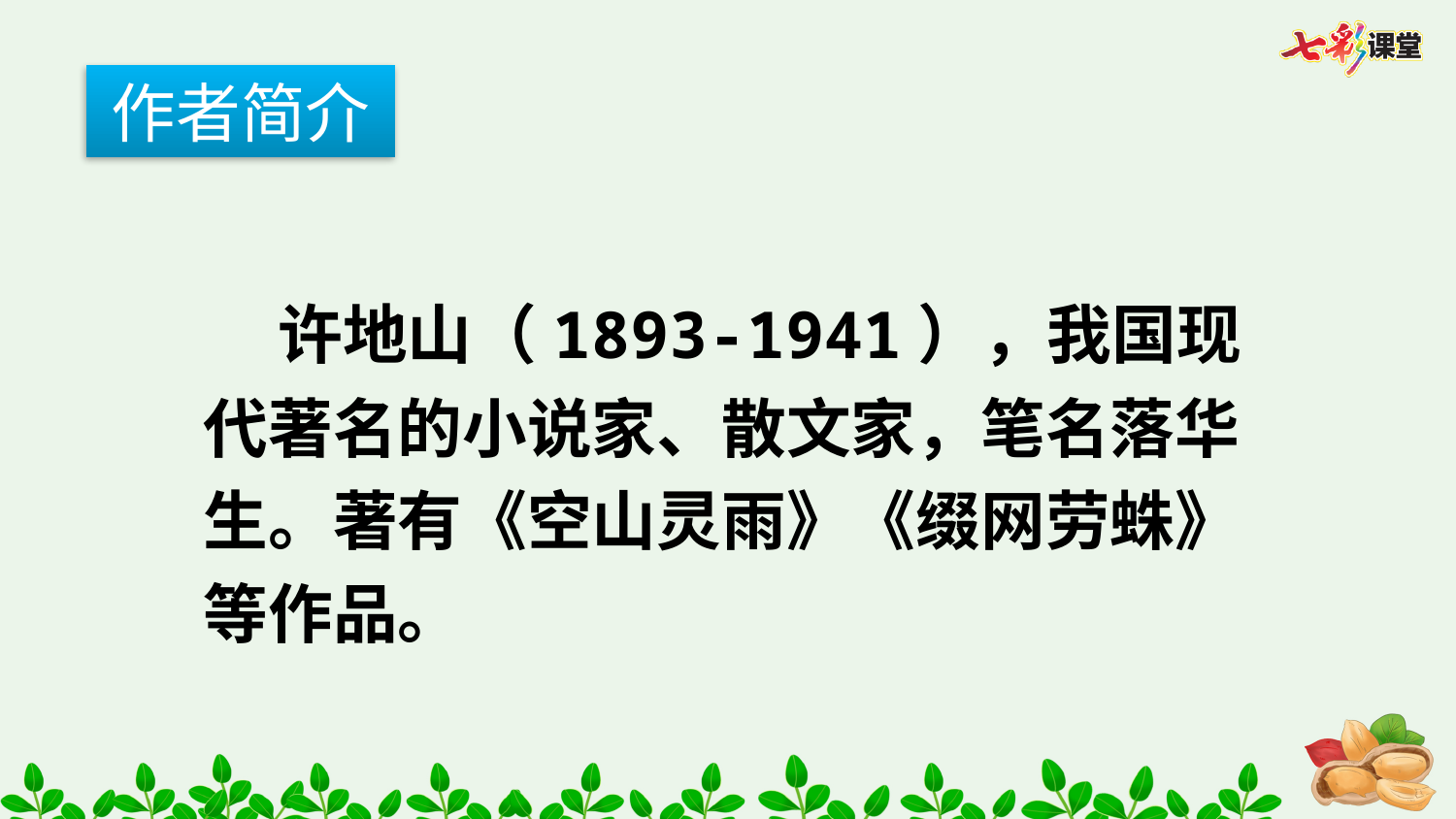

作者简介
    许地山（1893-1941），我国现代著名的小说家、散文家，笔名落华生。著有《空山灵雨》《缀网劳蛛》等作品。